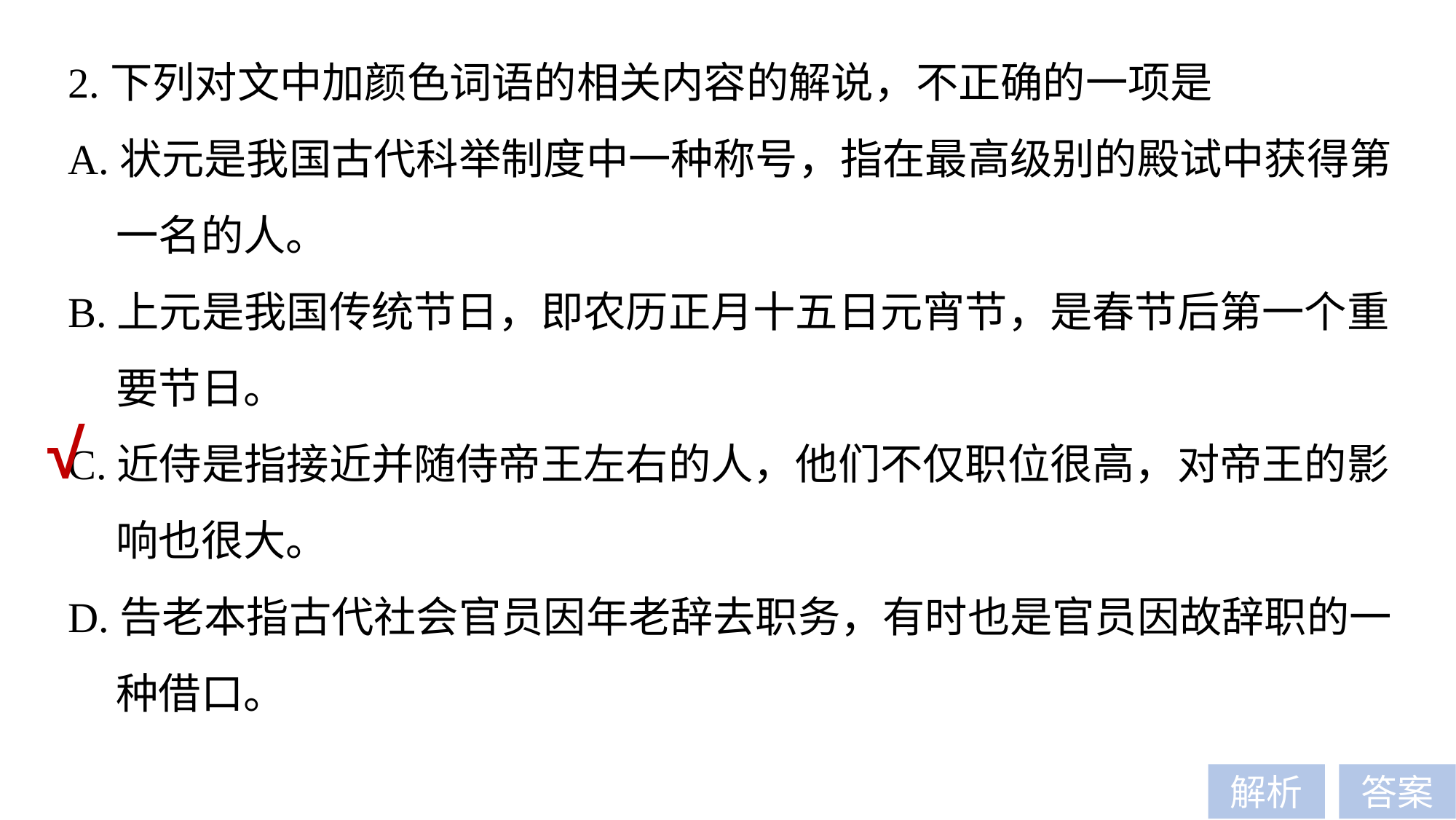

2.下列对文中加颜色词语的相关内容的解说，不正确的一项是
A.状元是我国古代科举制度中一种称号，指在最高级别的殿试中获得第
    一名的人。
B.上元是我国传统节日，即农历正月十五日元宵节，是春节后第一个重
    要节日。
C.近侍是指接近并随侍帝王左右的人，他们不仅职位很高，对帝王的影
    响也很大。
D.告老本指古代社会官员因年老辞去职务，有时也是官员因故辞职的一
    种借口。
√
解析
答案